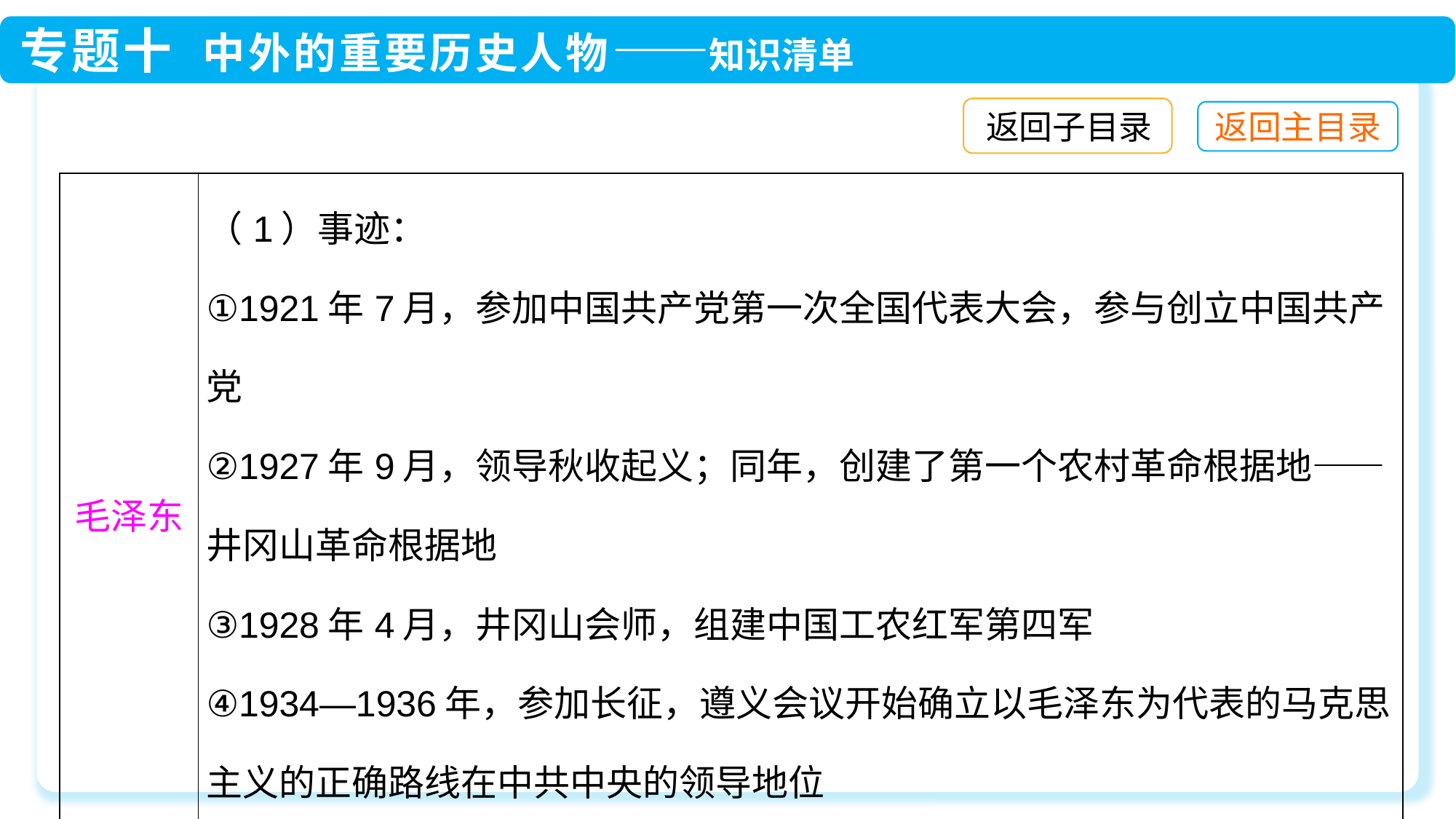

返回子目录
| 毛泽东 | （1）事迹： ①1921年7月，参加中国共产党第一次全国代表大会，参与创立中国共产党 ②1927年9月，领导秋收起义；同年，创建了第一个农村革命根据地——井冈山革命根据地 ③1928年4月，井冈山会师，组建中国工农红军第四军 ④1934—1936年，参加长征，遵义会议开始确立以毛泽东为代表的马克思主义的正确路线在中共中央的领导地位 ⑤1945年，主持召开中共七大，作了《论联合政府》的报告 ⑥1945年8月，参加重庆谈判 |
| --- | --- |